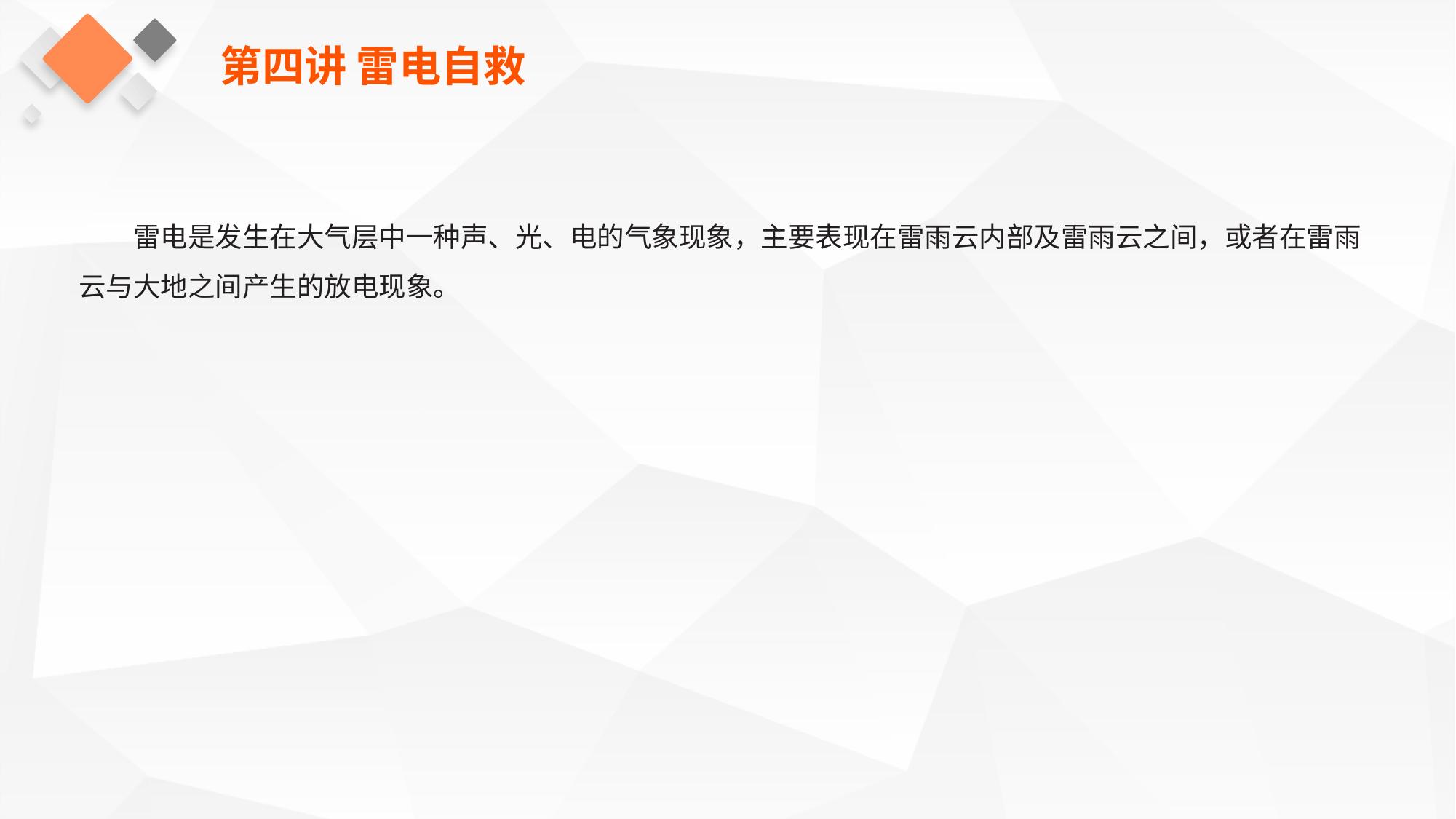

第四讲 雷电自救

雷电是发生在大气层中一种声、光、电的气象现象，主要表现在雷雨云内部及雷雨云之间，或者在雷雨云与大地之间产生的放电现象。